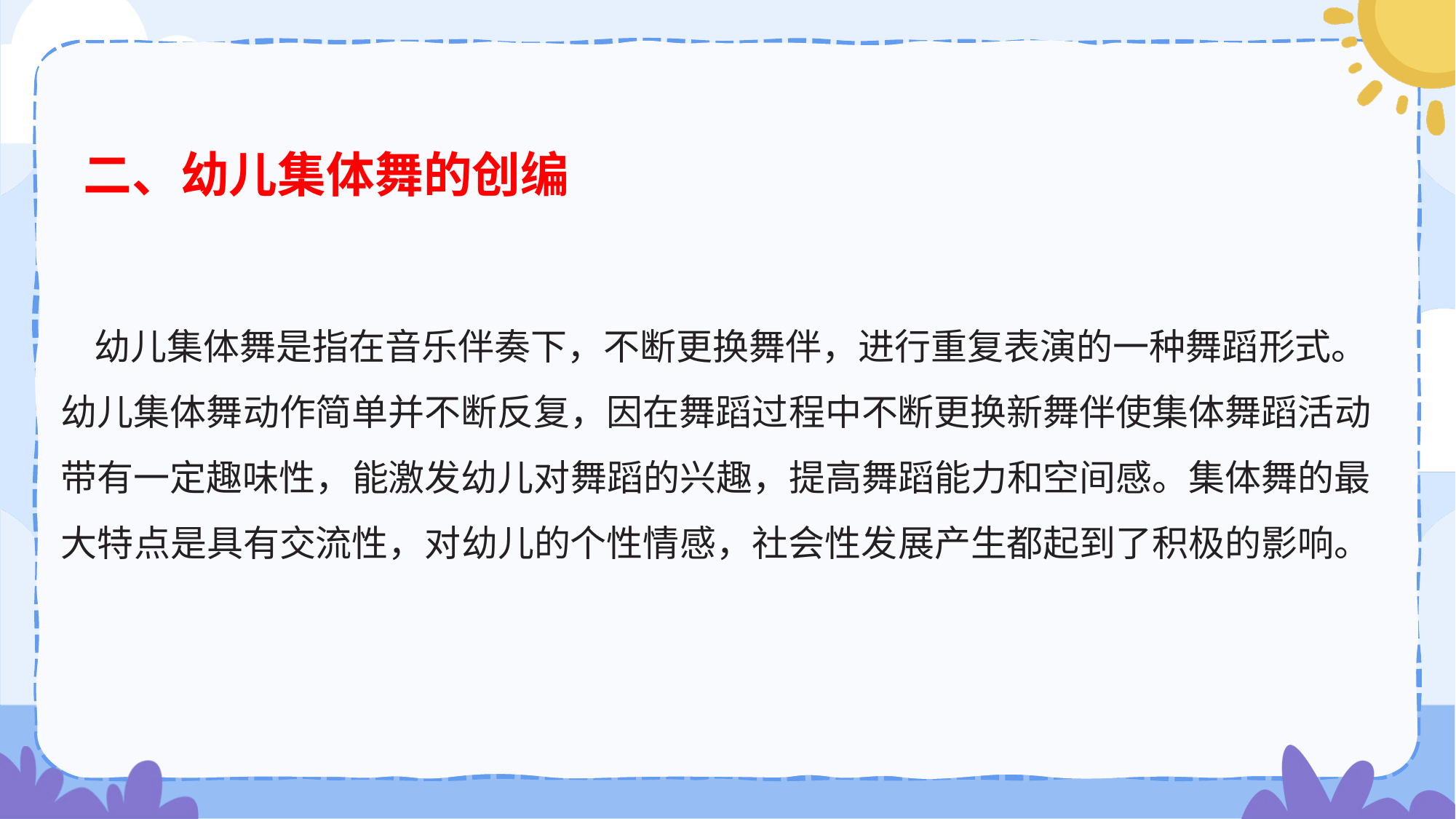

二、幼儿集体舞的创编
   幼儿集体舞是指在音乐伴奏下，不断更换舞伴，进行重复表演的一种舞蹈形式。幼儿集体舞动作简单并不断反复，因在舞蹈过程中不断更换新舞伴使集体舞蹈活动带有一定趣味性，能激发幼儿对舞蹈的兴趣，提高舞蹈能力和空间感。集体舞的最大特点是具有交流性，对幼儿的个性情感，社会性发展产生都起到了积极的影响。